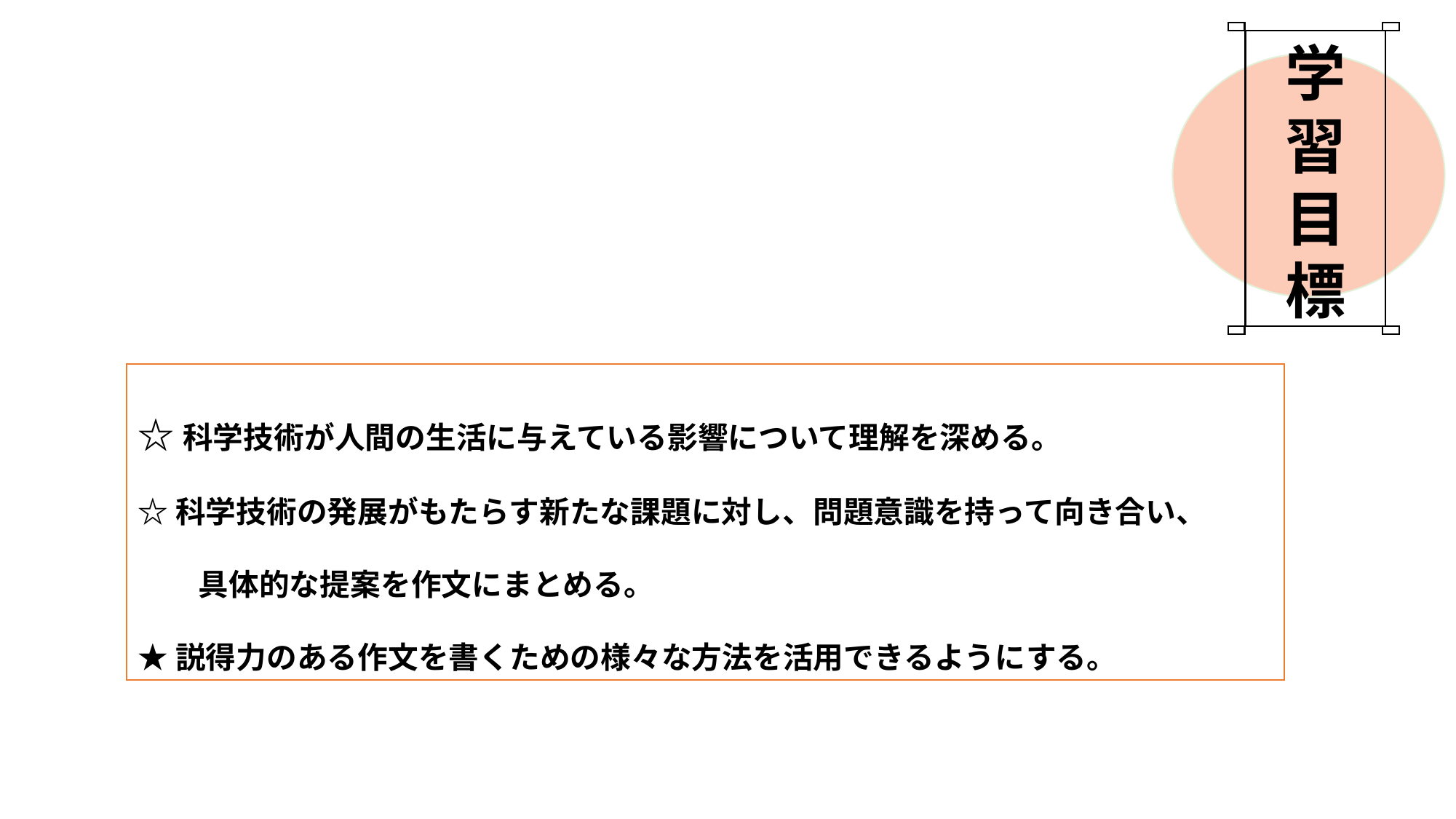

学習目標

☆科学技術が人間の生活に与えている影響について理解を深める。
☆科学技術の発展がもたらす新たな課題に対し、問題意識を持って向き合い、
　　具体的な提案を作文にまとめる。
★説得力のある作文を書くための様々な方法を活用できるようにする。